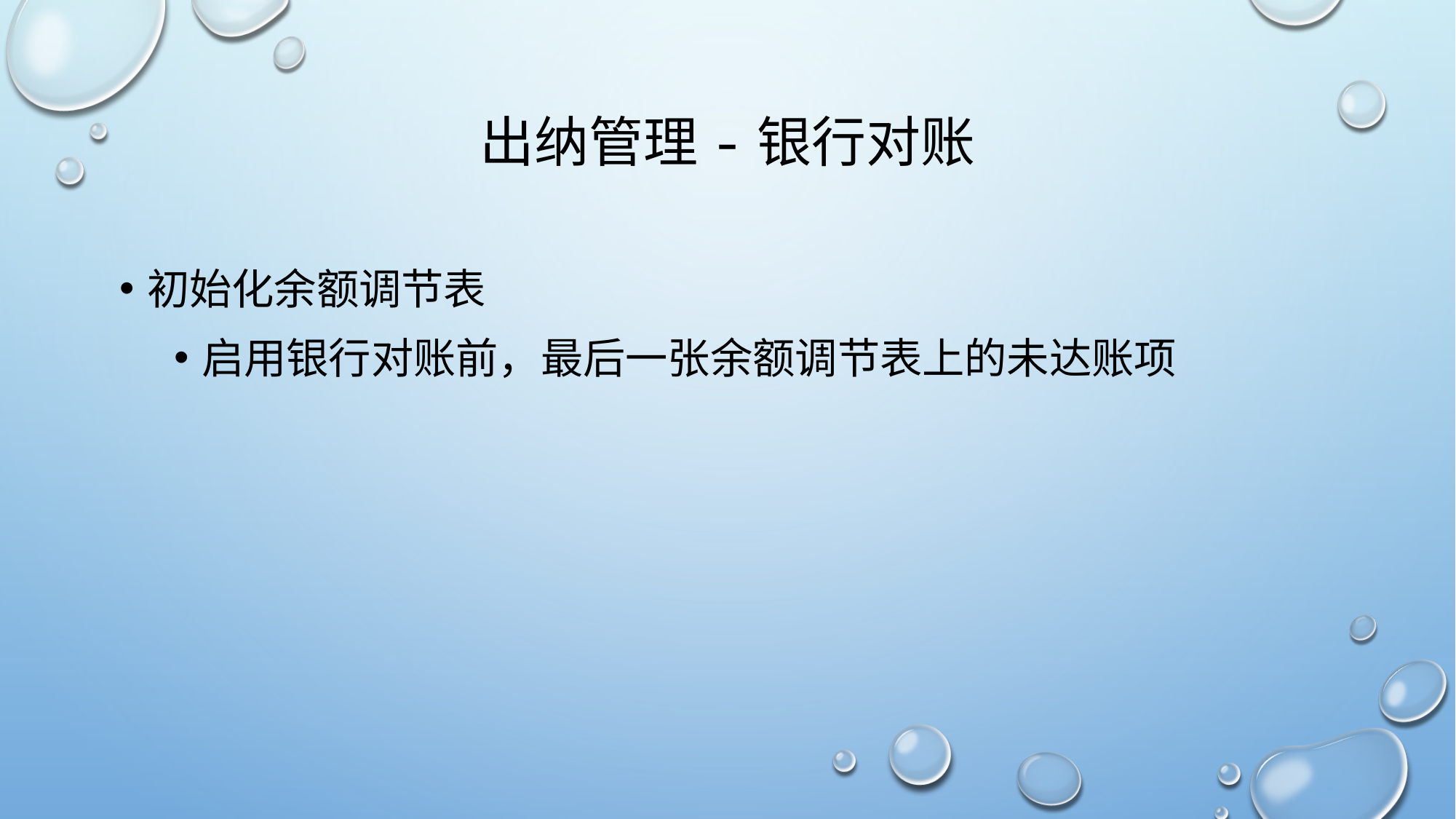

# 出纳管理-银行对账
初始化余额调节表
启用银行对账前，最后一张余额调节表上的未达账项